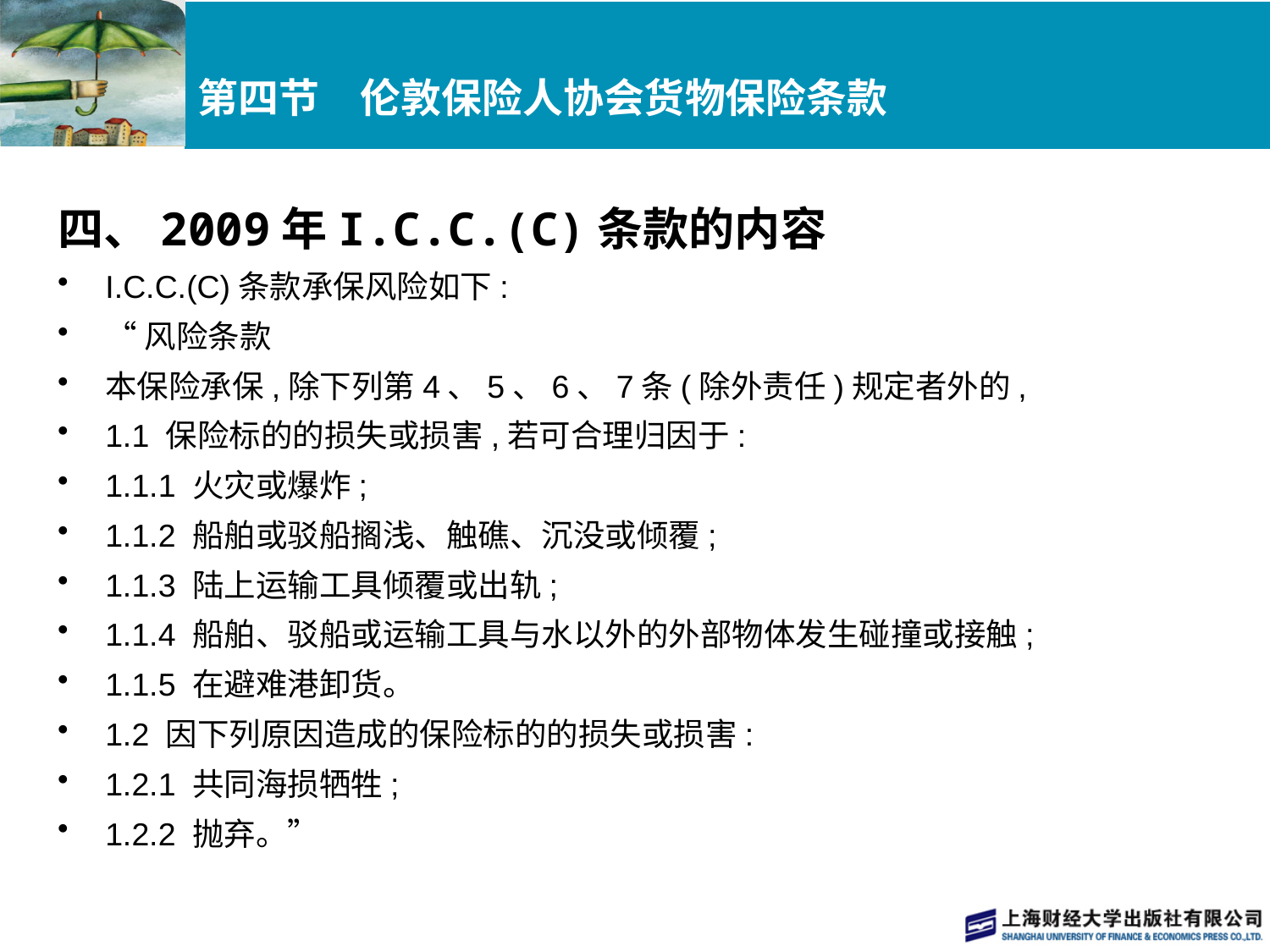

# 第四节　伦敦保险人协会货物保险条款
四、2009年I.C.C.(C)条款的内容
I.C.C.(C)条款承保风险如下:
“风险条款
本保险承保,除下列第4、5、6、7条(除外责任)规定者外的,
1.1 保险标的的损失或损害,若可合理归因于:
1.1.1 火灾或爆炸;
1.1.2 船舶或驳船搁浅、触礁、沉没或倾覆;
1.1.3 陆上运输工具倾覆或出轨;
1.1.4 船舶、驳船或运输工具与水以外的外部物体发生碰撞或接触;
1.1.5 在避难港卸货。
1.2 因下列原因造成的保险标的的损失或损害:
1.2.1 共同海损牺牲;
1.2.2 抛弃。”